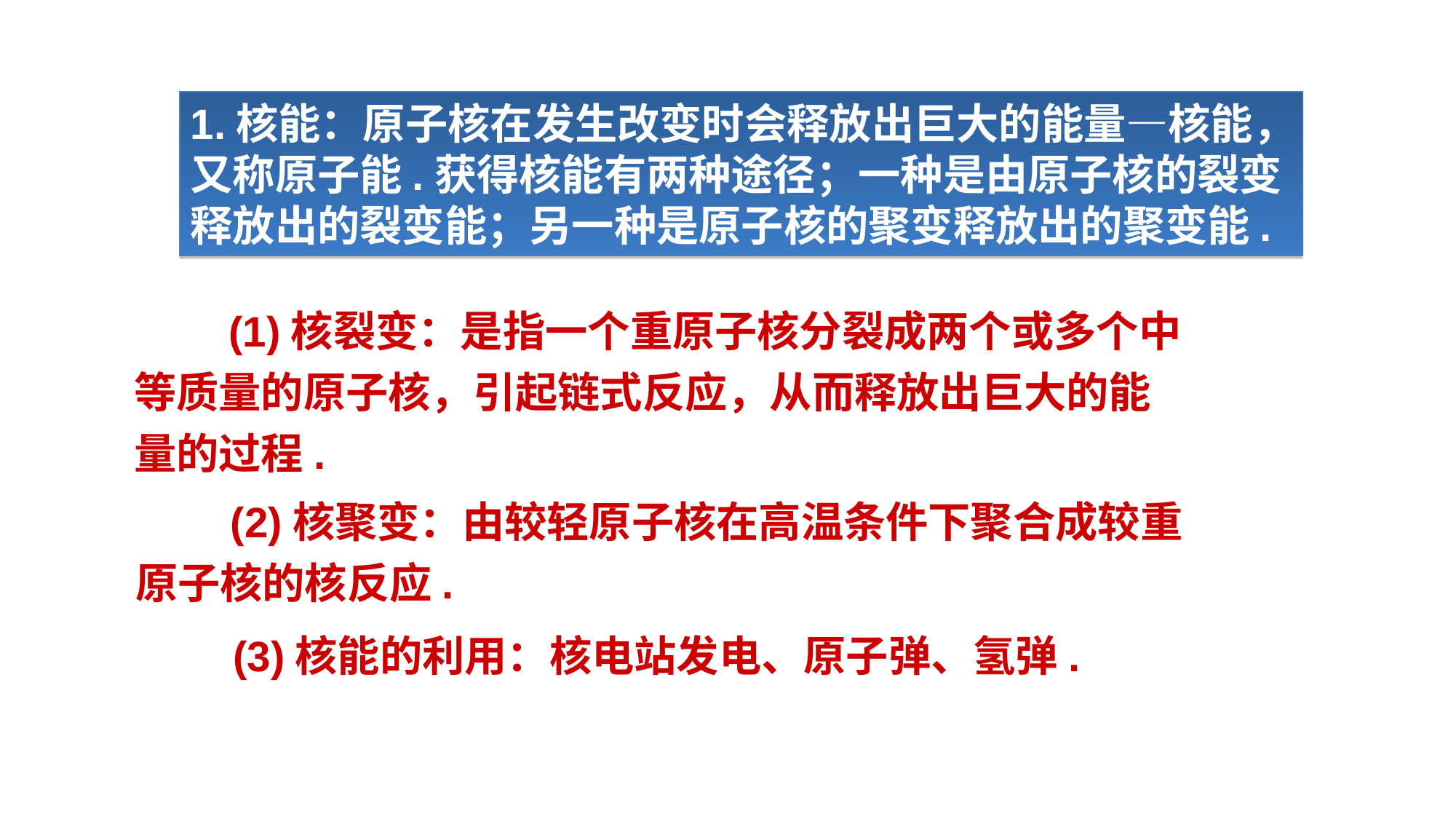

1.核能：原子核在发生改变时会释放出巨大的能量—核能，又称原子能.获得核能有两种途径；一种是由原子核的裂变释放出的裂变能；另一种是原子核的聚变释放出的聚变能.
　　(1)核裂变：是指一个重原子核分裂成两个或多个中等质量的原子核，引起链式反应，从而释放出巨大的能量的过程.
　　(2)核聚变：由较轻原子核在高温条件下聚合成较重原子核的核反应.
　　(3)核能的利用：核电站发电、原子弹、氢弹.